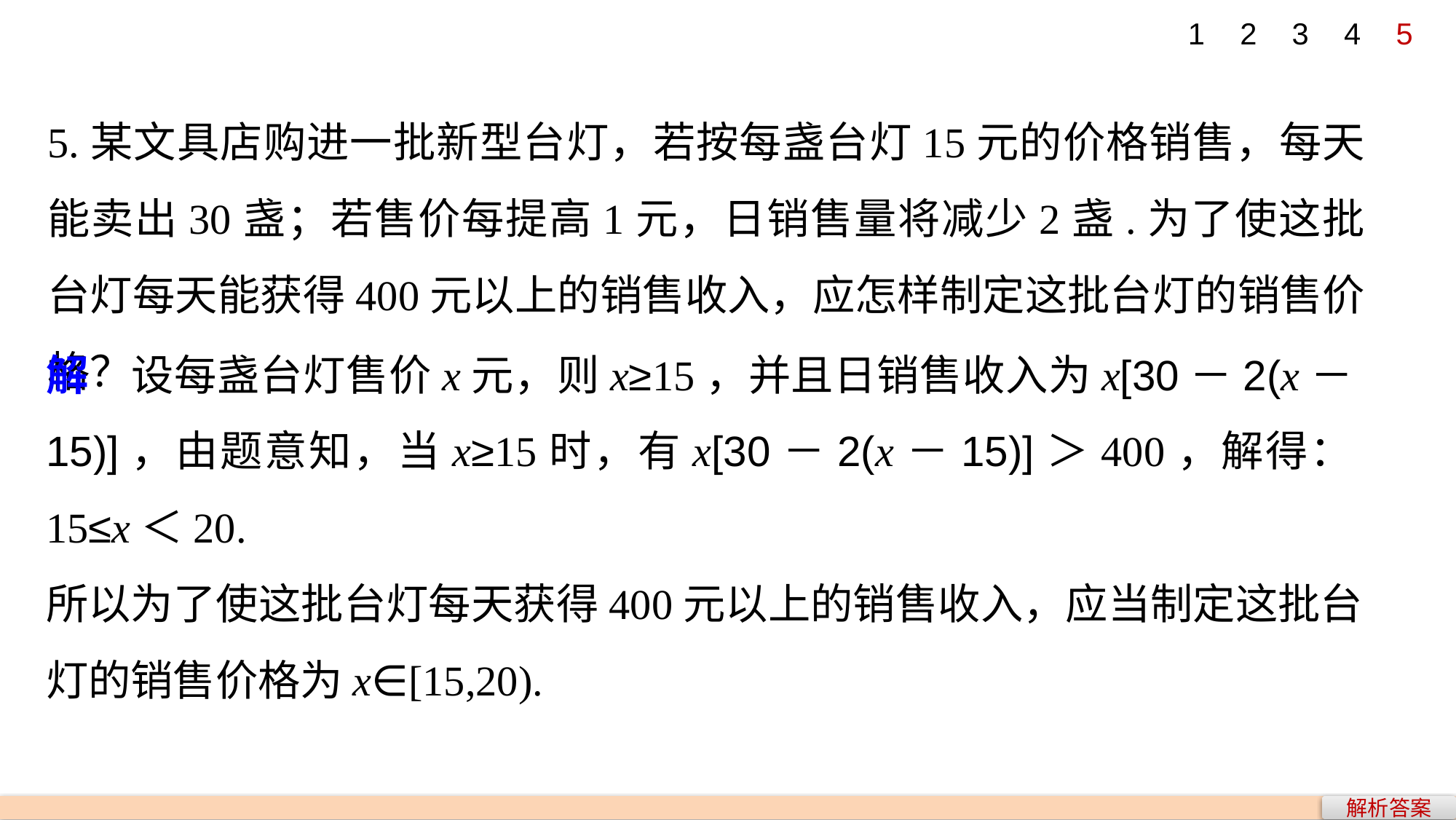

1
2
3
4
5
5.某文具店购进一批新型台灯，若按每盏台灯15元的价格销售，每天能卖出30盏；若售价每提高1元，日销售量将减少2盏.为了使这批台灯每天能获得400元以上的销售收入，应怎样制定这批台灯的销售价格？
解　设每盏台灯售价x元，则x≥15，并且日销售收入为x[30－2(x－15)]，由题意知，当x≥15时，有x[30－2(x－15)]＞400，解得：15≤x＜20.
所以为了使这批台灯每天获得400元以上的销售收入，应当制定这批台灯的销售价格为x∈[15,20).
解析答案